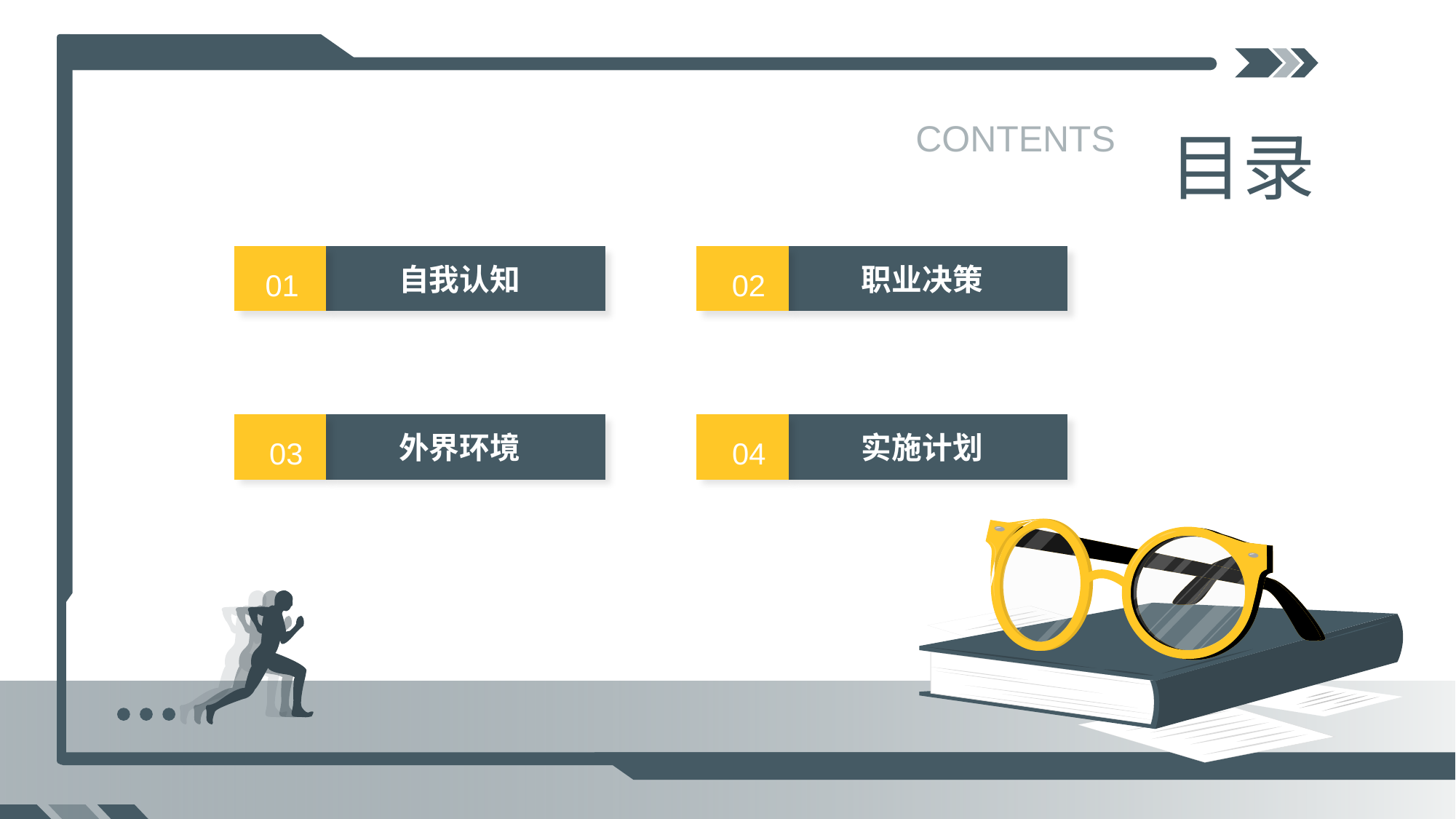

CONTENTS
目录

自我认知
职业决策
01
02

外界环境
实施计划
03
04